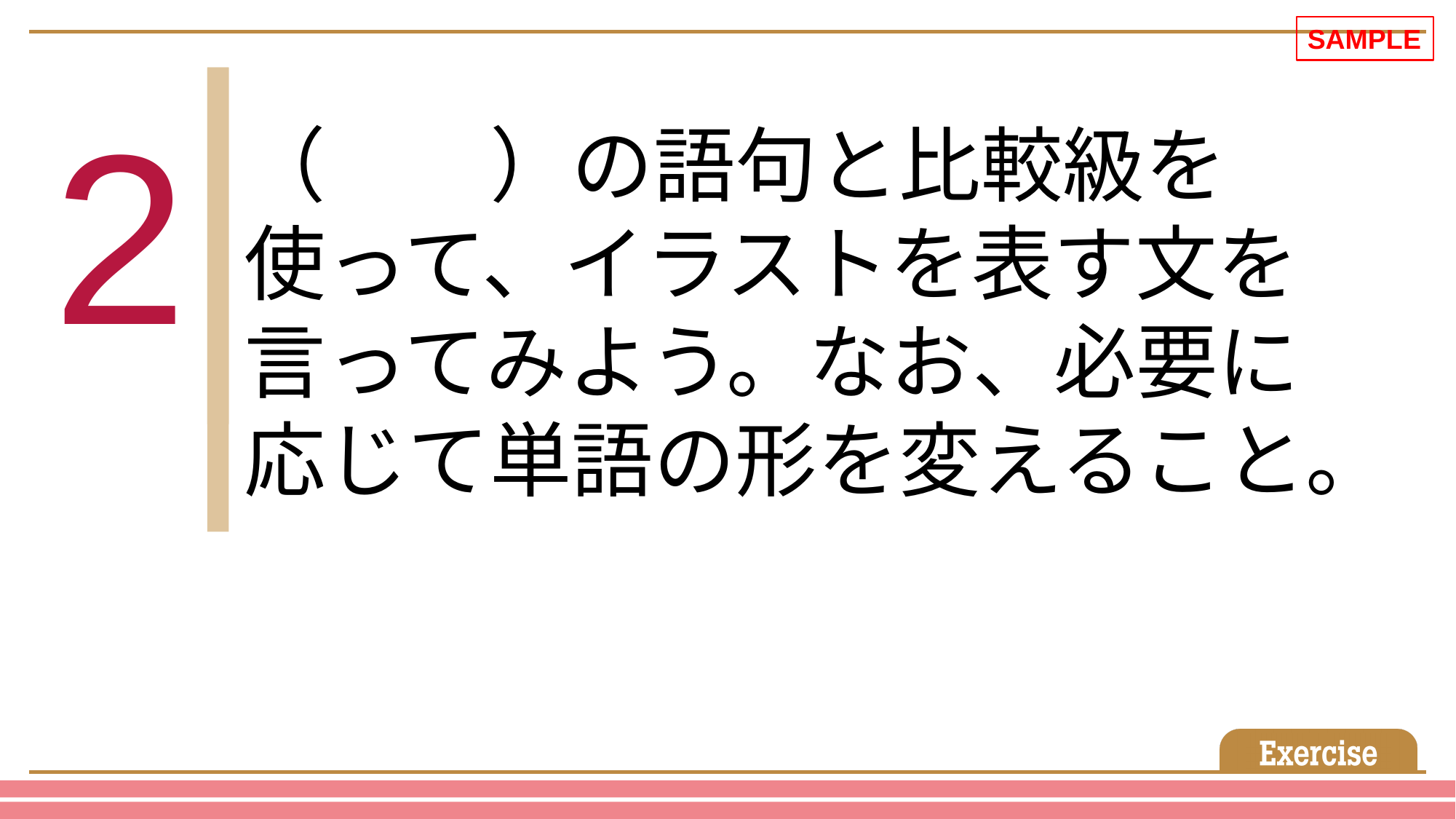

SAMPLE
2

（　　）の語句と比較級を使って、イラストを表す文を言ってみよう。なお、必要に応じて単語の形を変えること。